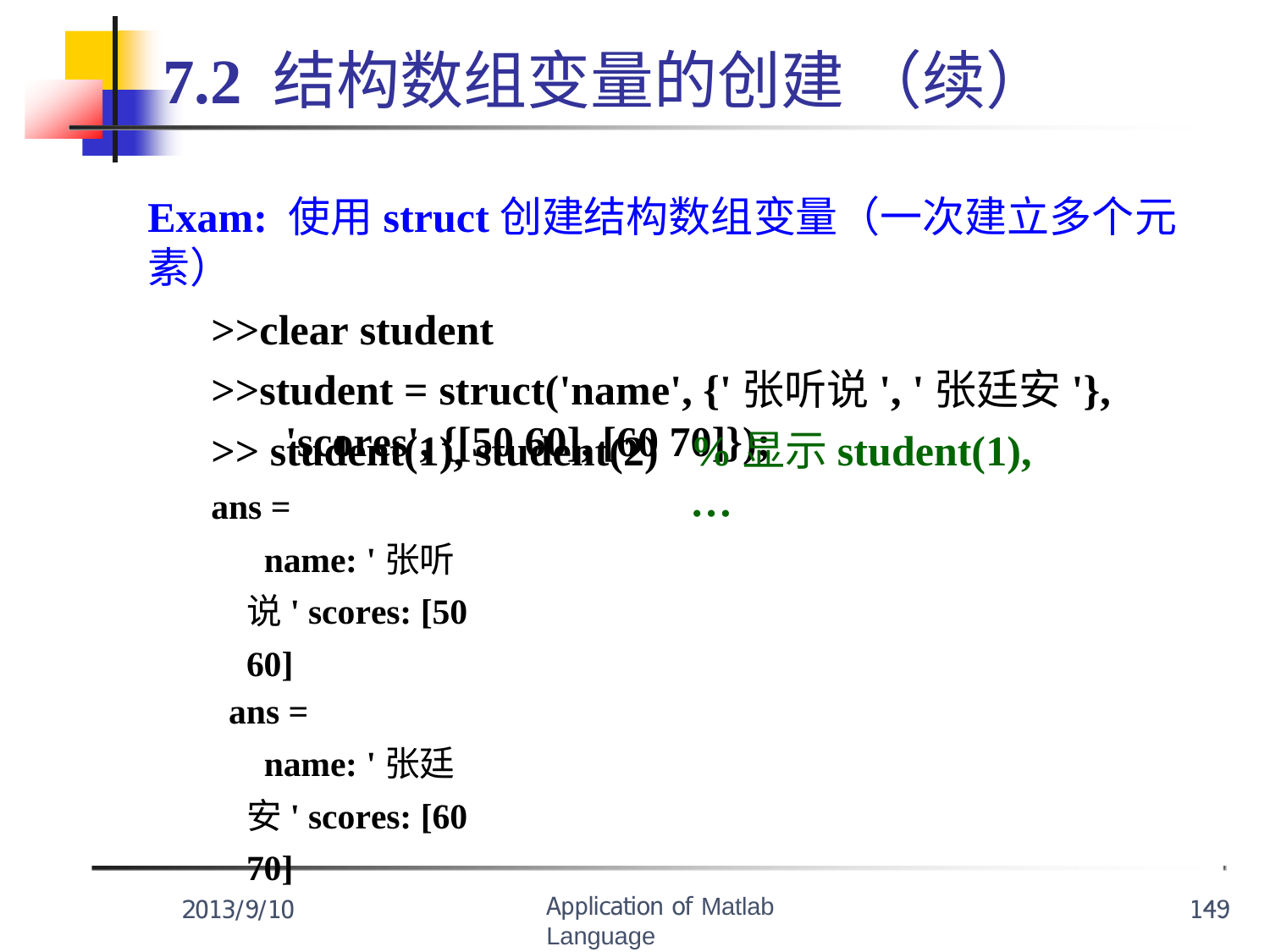

# 7.2 结构数组变量的创建 （续）
Exam: 使用struct创建结构数组变量（一次建立多个元素）

>>clear student
>>student = struct('name', {'张听说', '张廷安'},
'scores', {[50 60], [60 70]});
>> student(1), student(2)

ans =
name: '张听说' scores: [50 60]
ans =
name: '张廷安' scores: [60 70]
%显示student(1), …
Application of Matlab Language
2013/9/10
149